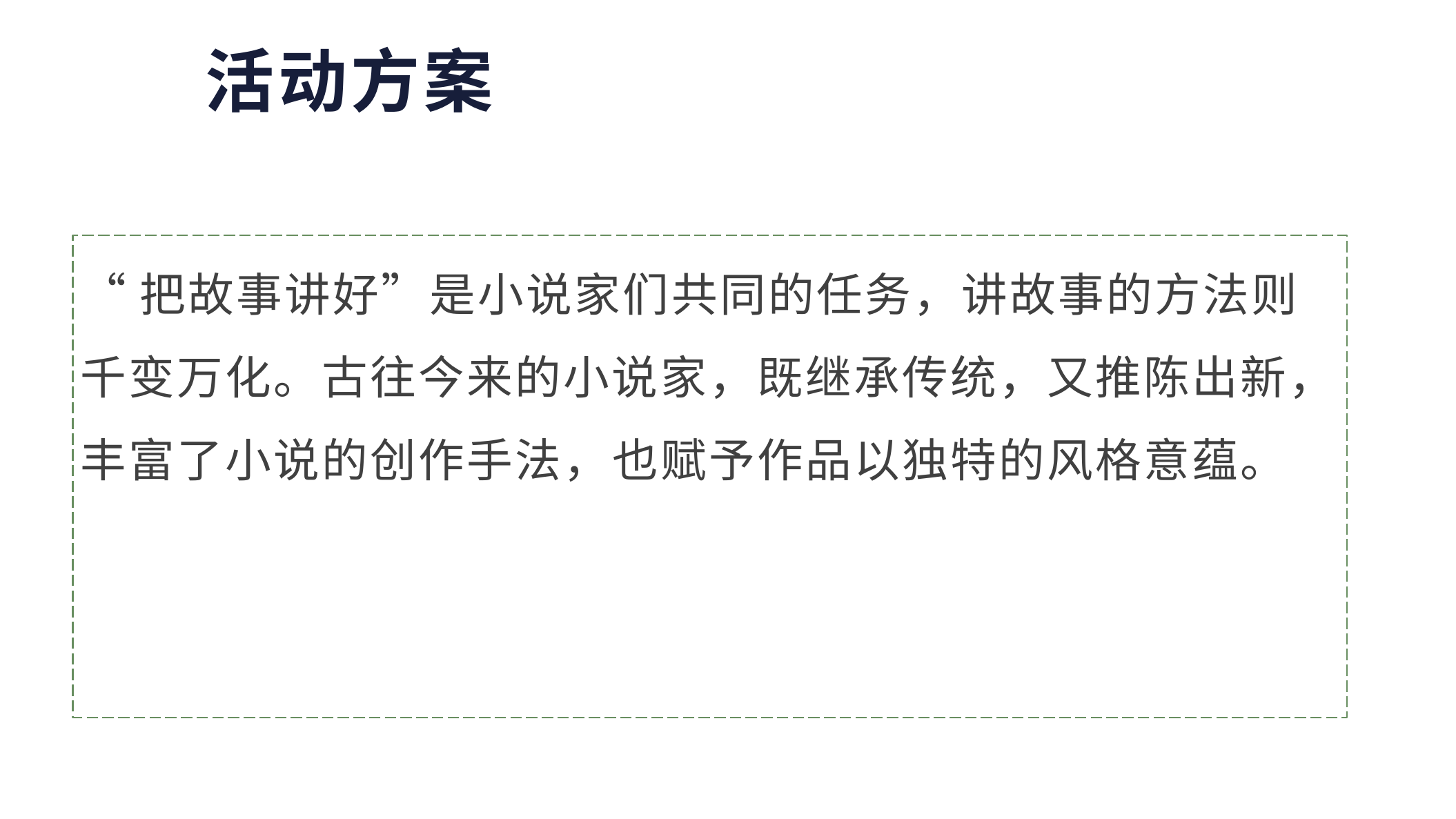

活动方案
“把故事讲好”是小说家们共同的任务，讲故事的方法则千变万化。古往今来的小说家，既继承传统，又推陈出新，丰富了小说的创作手法，也赋予作品以独特的风格意蕴。